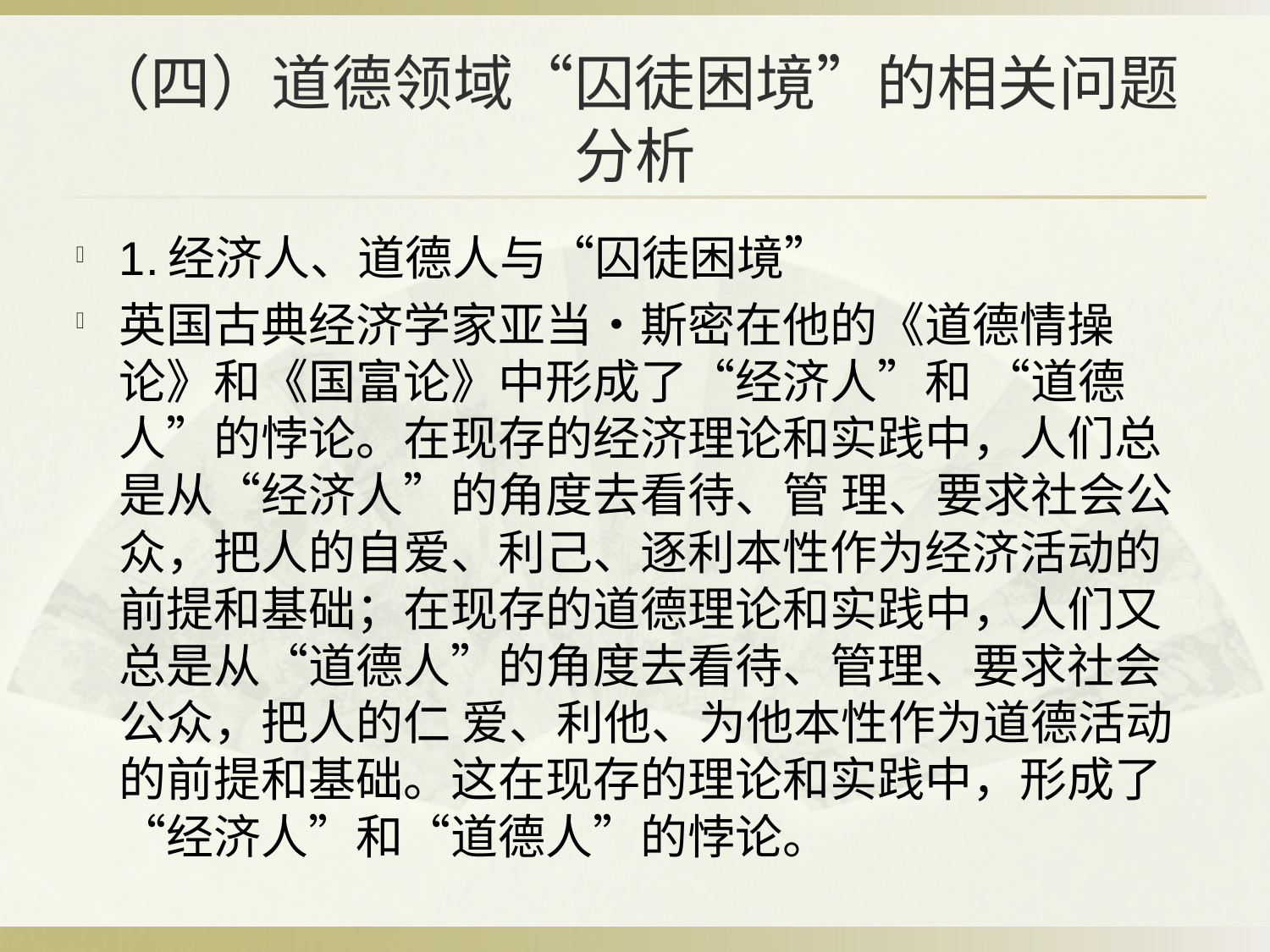

# （四）道德领域“囚徒困境”的相关问题分析
1.经济人、道德人与“囚徒困境”
英国古典经济学家亚当•斯密在他的《道德情操论》和《国富论》中形成了“经济人”和 “道德人”的悖论。在现存的经济理论和实践中，人们总是从“经济人”的角度去看待、管 理、要求社会公众，把人的自爱、利己、逐利本性作为经济活动的前提和基础；在现存的道德理论和实践中，人们又总是从“道德人”的角度去看待、管理、要求社会公众，把人的仁 爱、利他、为他本性作为道德活动的前提和基础。这在现存的理论和实践中，形成了“经济人”和“道德人”的悖论。